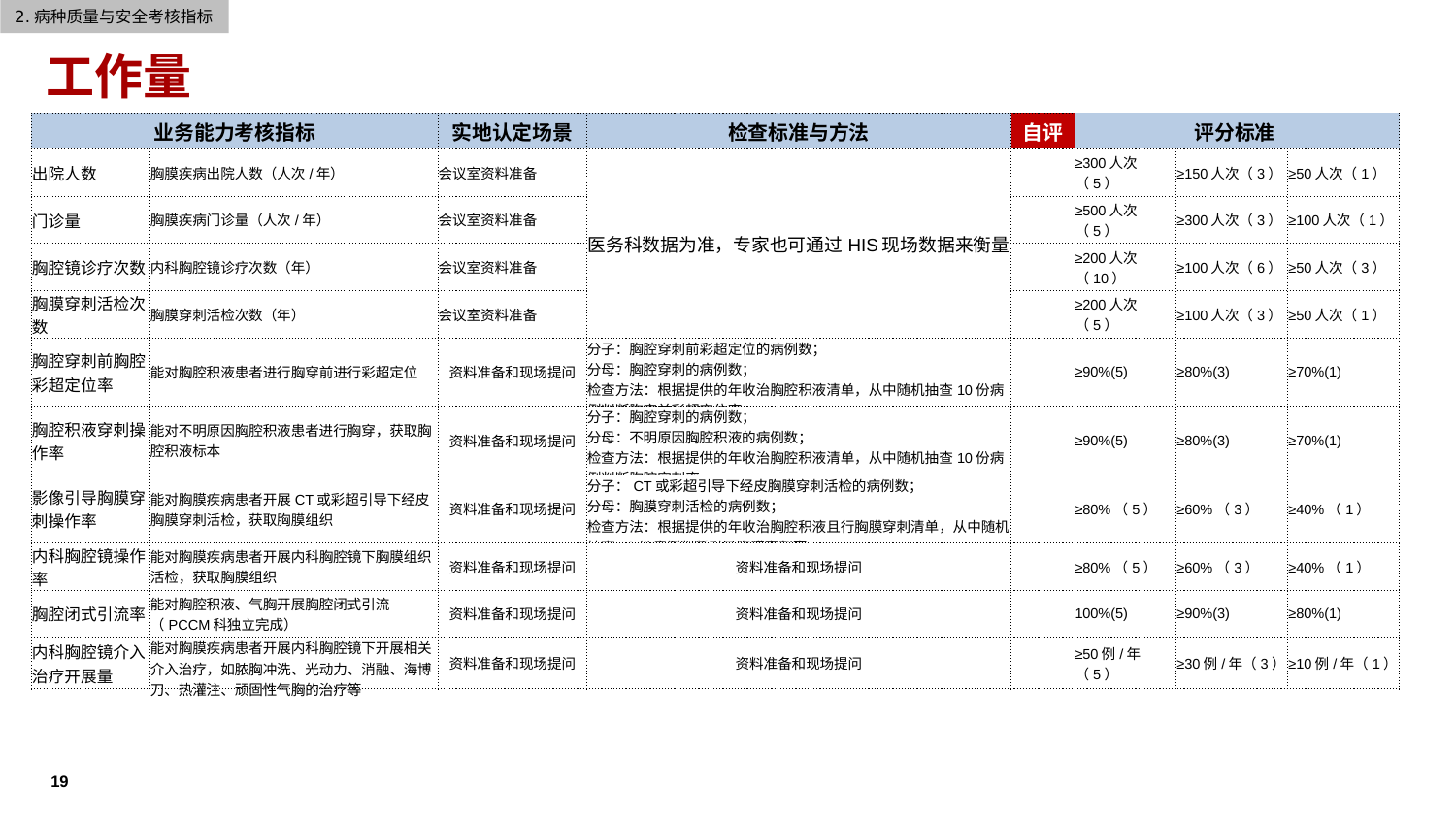

2.病种质量与安全考核指标
工作量
| 业务能力考核指标 |  | 实地认定场景 | 检查标准与方法 | 自评 | 评分标准 |  |  |
| --- | --- | --- | --- | --- | --- | --- | --- |
| 出院人数 | 胸膜疾病出院人数（人次/年） | 会议室资料准备 | 医务科数据为准，专家也可通过HIS现场数据来衡量 |  | ≥300人次（5） | ≥150人次（3） | ≥50人次（1） |
| 门诊量 | 胸膜疾病门诊量（人次/年） | 会议室资料准备 |  |  | ≥500人次（5） | ≥300人次（3） | ≥100人次（1） |
| 胸腔镜诊疗次数 | 内科胸腔镜诊疗次数（年） | 会议室资料准备 |  |  | ≥200人次（10） | ≥100人次（6） | ≥50人次（3） |
| 胸膜穿刺活检次数 | 胸膜穿刺活检次数（年） | 会议室资料准备 |  |  | ≥200人次（5） | ≥100人次（3） | ≥50人次（1） |
| 胸腔穿刺前胸腔彩超定位率 | 能对胸腔积液患者进行胸穿前进行彩超定位 | 资料准备和现场提问 | 分子：胸腔穿刺前彩超定位的病例数； 分母：胸腔穿刺的病例数； 检查方法：根据提供的年收治胸腔积液清单，从中随机抽查10份病例判断胸穿前彩超定位率。 |  | ≥90%(5) | ≥80%(3) | ≥70%(1) |
| 胸腔积液穿刺操作率 | 能对不明原因胸腔积液患者进行胸穿，获取胸腔积液标本 | 资料准备和现场提问 | 分子：胸腔穿刺的病例数； 分母：不明原因胸腔积液的病例数； 检查方法：根据提供的年收治胸腔积液清单，从中随机抽查10份病例判断胸腔穿刺率。 |  | ≥90%(5) | ≥80%(3) | ≥70%(1) |
| 影像引导胸膜穿刺操作率 | 能对胸膜疾病患者开展CT或彩超引导下经皮胸膜穿刺活检，获取胸膜组织 | 资料准备和现场提问 | 分子：CT或彩超引导下经皮胸膜穿刺活检的病例数； 分母：胸膜穿刺活检的病例数； 检查方法：根据提供的年收治胸腔积液且行胸膜穿刺清单，从中随机抽查10份病例判断引导胸膜穿刺率。 |  | ≥80%（5） | ≥60%（3） | ≥40%（1） |
| 内科胸腔镜操作率 | 能对胸膜疾病患者开展内科胸腔镜下胸膜组织活检，获取胸膜组织 | 资料准备和现场提问 | 资料准备和现场提问 |  | ≥80%（5） | ≥60%（3） | ≥40%（1） |
| 胸腔闭式引流率 | 能对胸腔积液、气胸开展胸腔闭式引流（PCCM科独立完成） | 资料准备和现场提问 | 资料准备和现场提问 |  | 100%(5) | ≥90%(3) | ≥80%(1) |
| 内科胸腔镜介入治疗开展量 | 能对胸膜疾病患者开展内科胸腔镜下开展相关介入治疗，如脓胸冲洗、光动力、消融、海博刀、热灌注、顽固性气胸的治疗等 | 资料准备和现场提问 | 资料准备和现场提问 |  | ≥50例/年（5） | ≥30例/年（3） | ≥10例/年（1） |
19